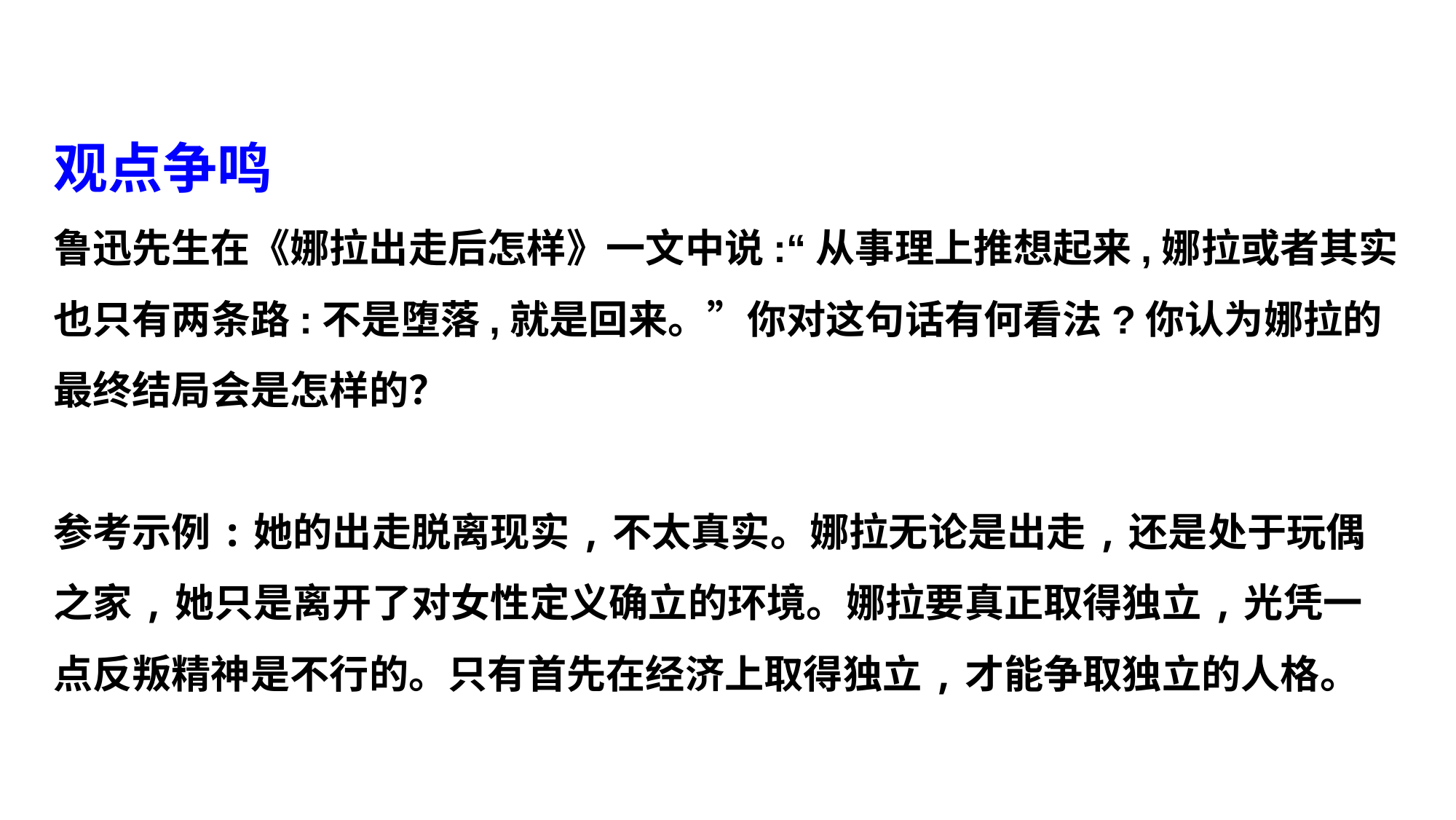

观点争鸣
鲁迅先生在《娜拉出走后怎样》一文中说:“从事理上推想起来,娜拉或者其实也只有两条路:不是堕落,就是回来。”你对这句话有何看法?你认为娜拉的最终结局会是怎样的？

参考示例:她的出走脱离现实,不太真实。娜拉无论是出走,还是处于玩偶之家,她只是离开了对女性定义确立的环境。娜拉要真正取得独立,光凭一点反叛精神是不行的。只有首先在经济上取得独立,才能争取独立的人格。